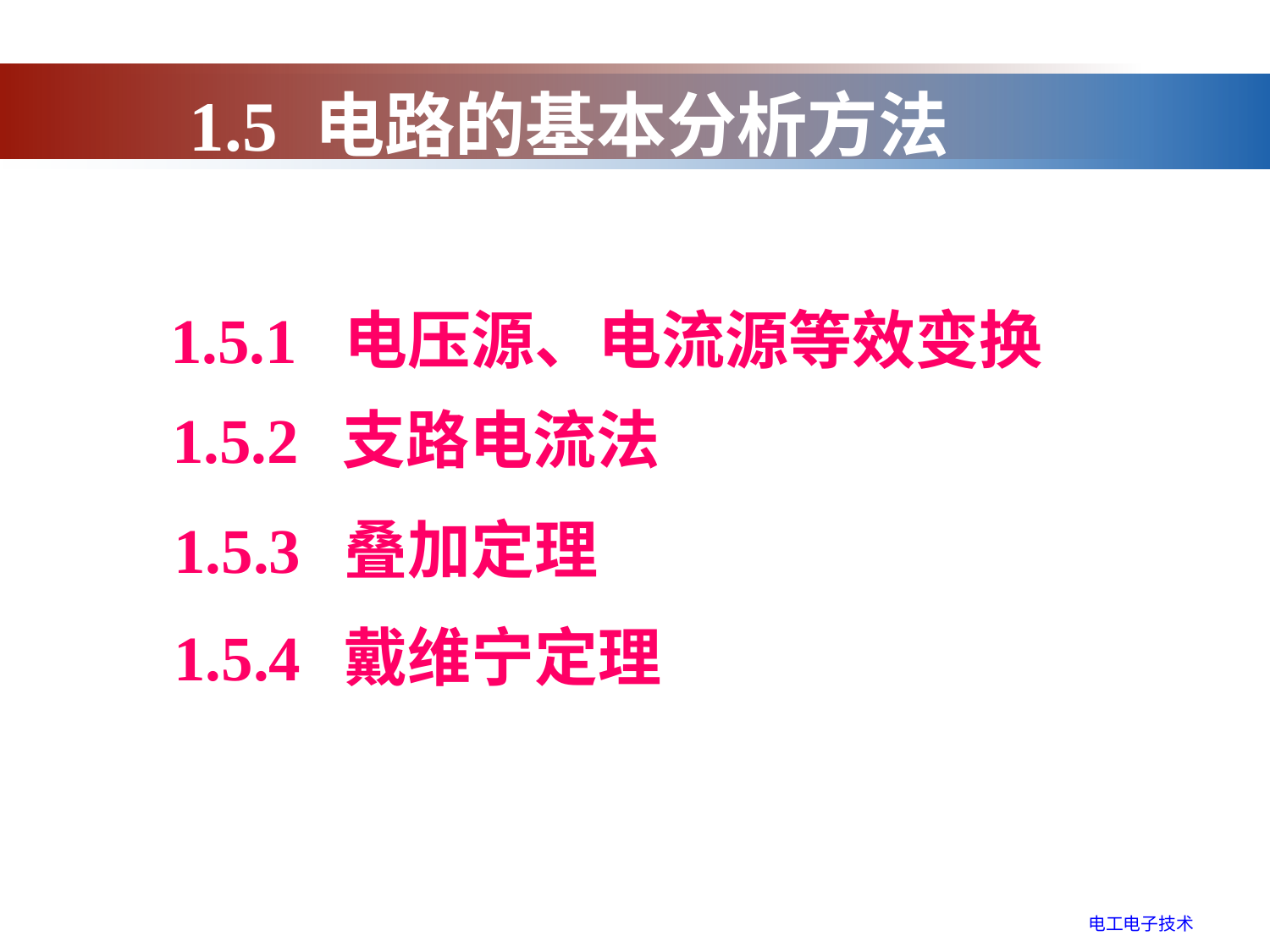

1.5 电路的基本分析方法
1.5.1  电压源、电流源等效变换
1.5.2  支路电流法
1.5.3  叠加定理
1.5.4  戴维宁定理
电工电子技术